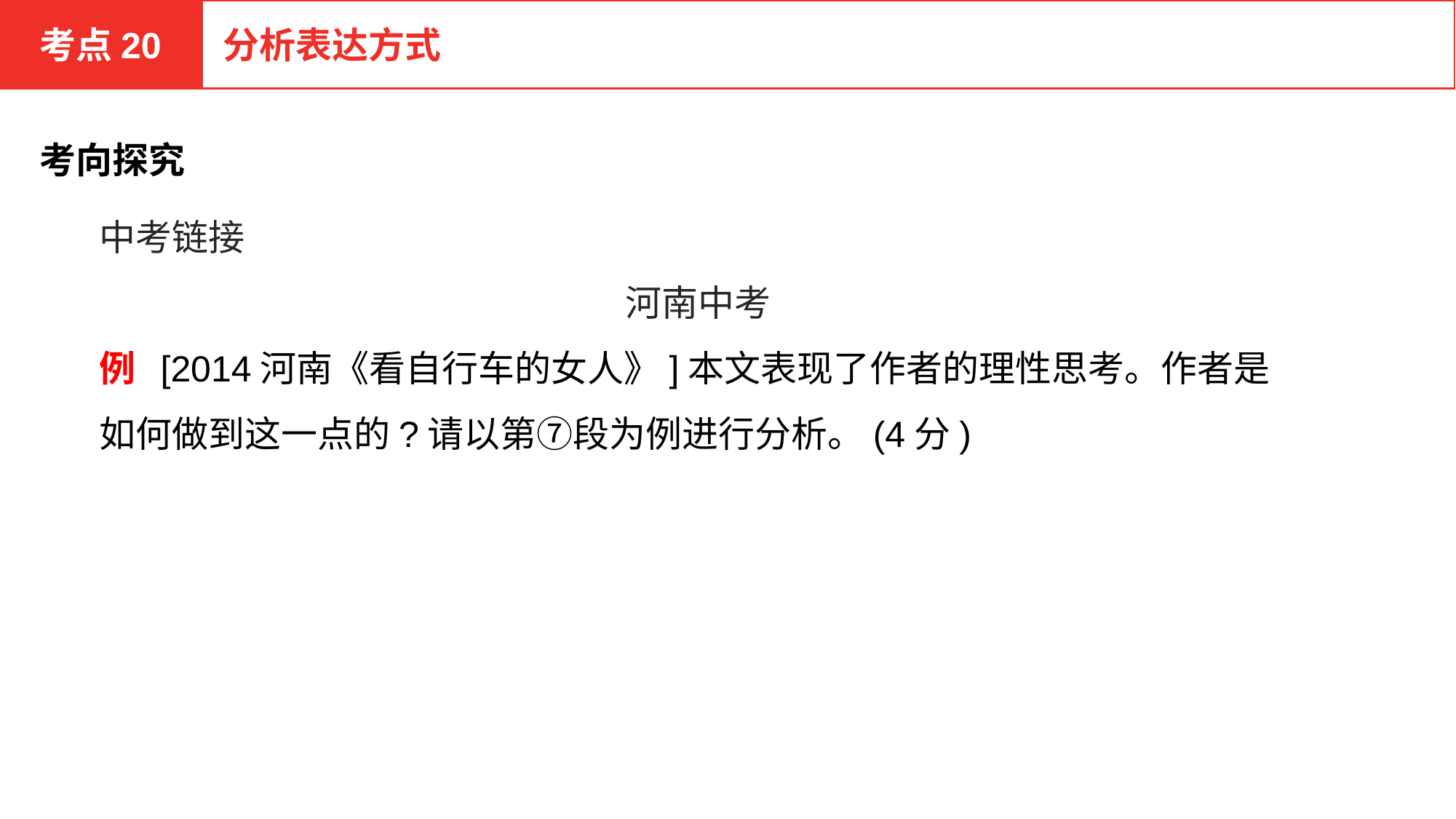

考点20
分析表达方式
考向探究
中考链接
河南中考
例  [2014河南《看自行车的女人》]本文表现了作者的理性思考。作者是如何做到这一点的?请以第⑦段为例进行分析。(4分)